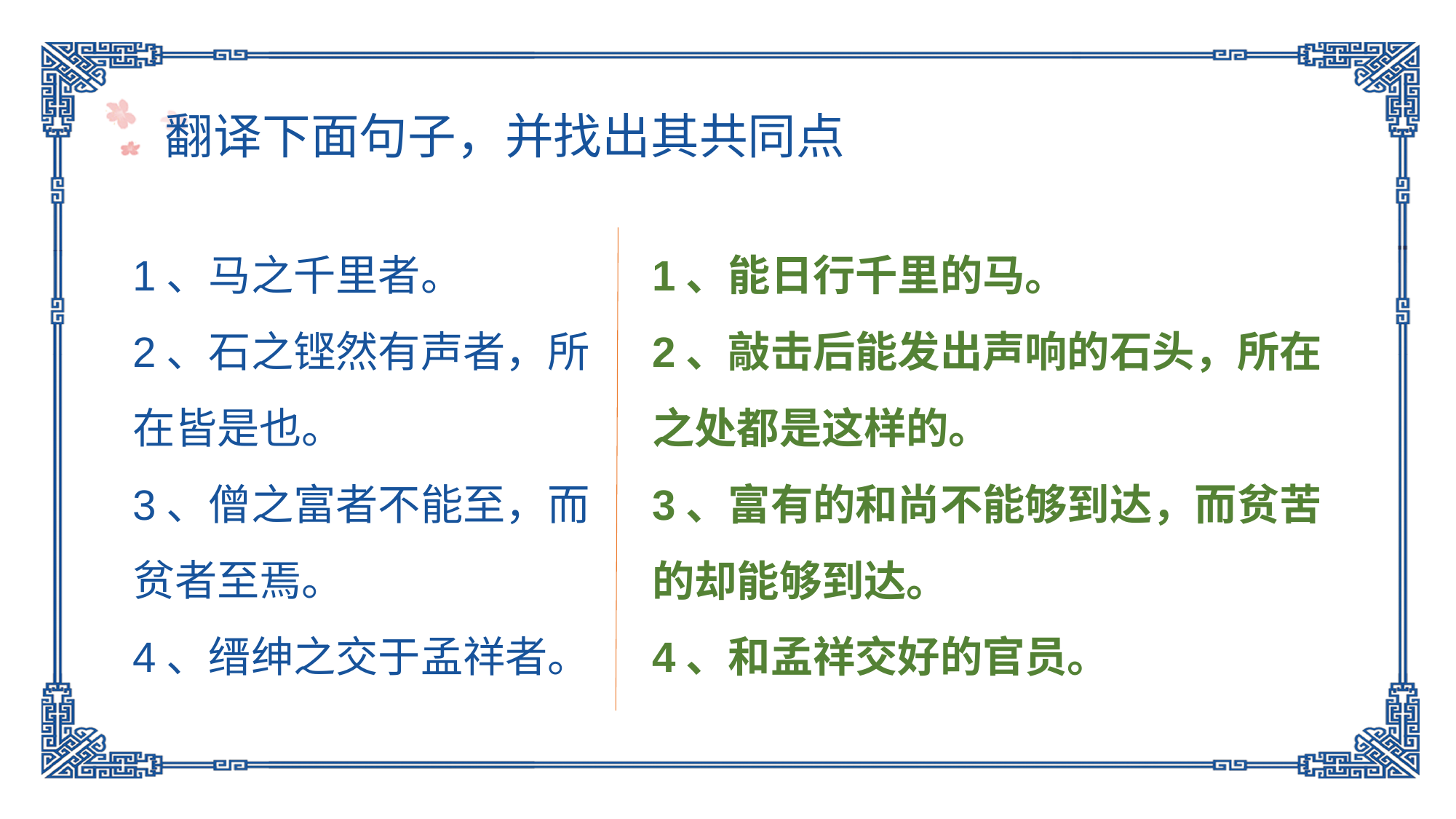

翻译下面句子，并找出其共同点
1、马之千里者。
2、石之铿然有声者，所在皆是也。
3、僧之富者不能至，而贫者至焉。
4、缙绅之交于孟祥者。
1、能日行千里的马。
2、敲击后能发出声响的石头，所在之处都是这样的。
3、富有的和尚不能够到达，而贫苦的却能够到达。
4、和孟祥交好的官员。